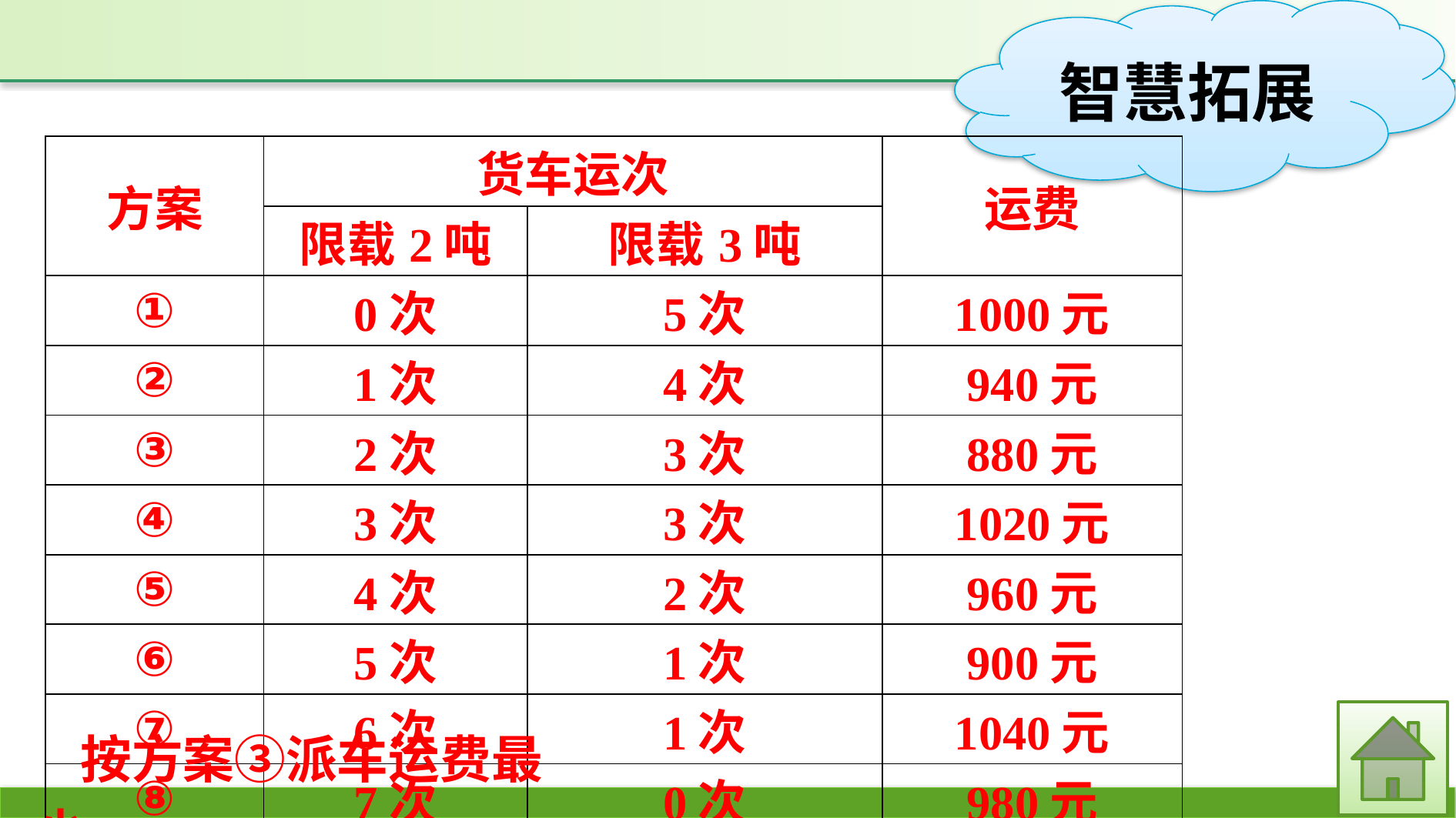

| 方案 | 货车运次 |  | 运费 |
| --- | --- | --- | --- |
|  | 限载2吨 | 限载3吨 |  |
| ① | 0次 | 5次 | 1000元 |
| ② | 1次 | 4次 | 940元 |
| ③ | 2次 | 3次 | 880元 |
| ④ | 3次 | 3次 | 1020元 |
| ⑤ | 4次 | 2次 | 960元 |
| ⑥ | 5次 | 1次 | 900元 |
| ⑦ | 6次 | 1次 | 1040元 |
| ⑧ | 7次 | 0次 | 980元 |
按方案③派车运费最少。